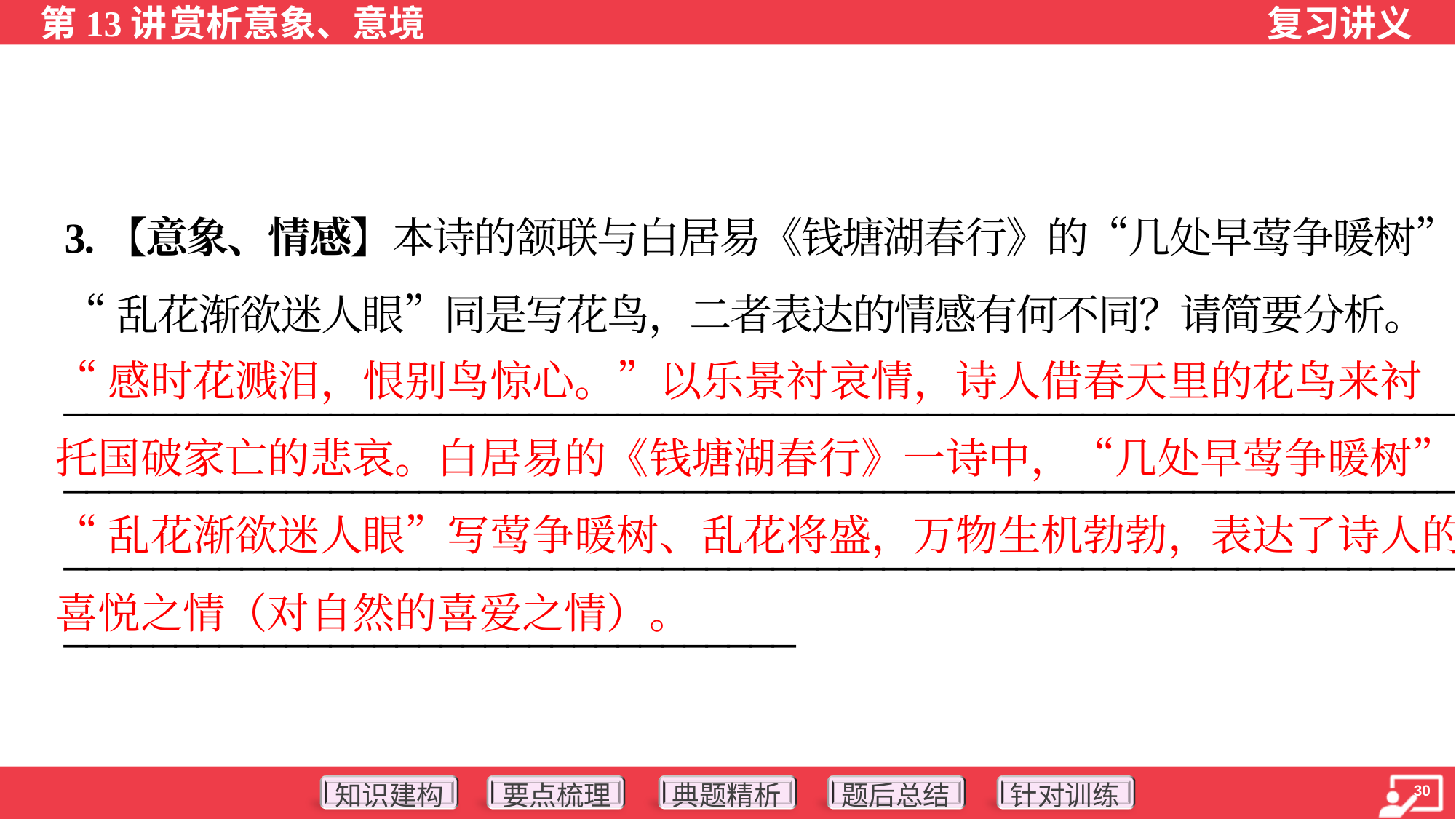

3.【意象、情感】本诗的颔联与白居易《钱塘湖春行》的“几处早莺争暖树”
“乱花渐欲迷人眼”同是写花鸟，二者表达的情感有何不同？请简要分析。
____________________________________________________________________
_____________________________________________________________________
_____________________________________________________________________
_________________________________
“感时花溅泪，恨别鸟惊心。”以乐景衬哀情，诗人借春天里的花鸟来衬
托国破家亡的悲哀。白居易的《钱塘湖春行》一诗中，“几处早莺争暖树”
“乱花渐欲迷人眼”写莺争暖树、乱花将盛，万物生机勃勃，表达了诗人的
喜悦之情（对自然的喜爱之情）。